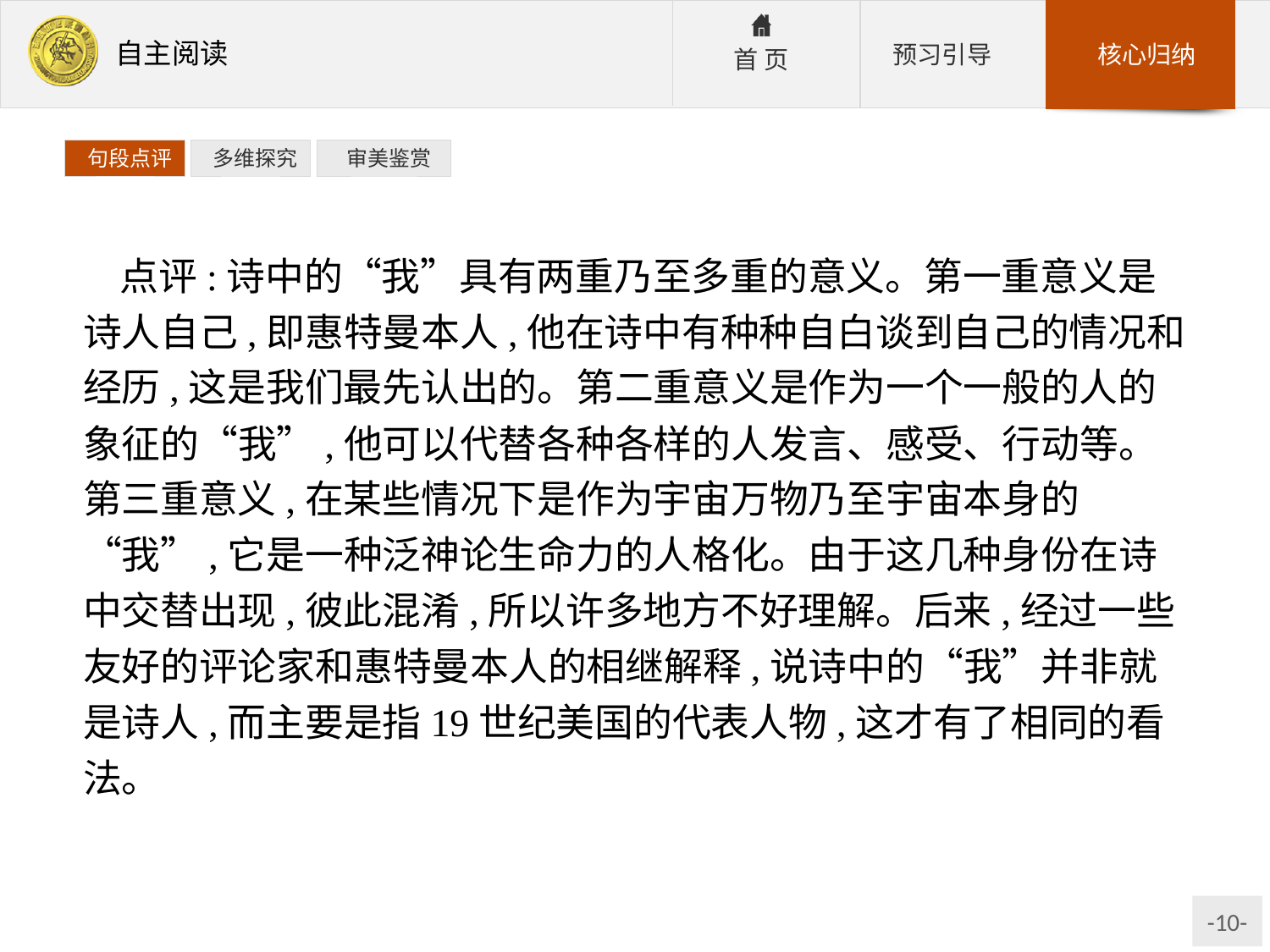

句段点评
 多维探究
 审美鉴赏
点评:诗中的“我”具有两重乃至多重的意义。第一重意义是诗人自己,即惠特曼本人,他在诗中有种种自白谈到自己的情况和经历,这是我们最先认出的。第二重意义是作为一个一般的人的象征的“我”,他可以代替各种各样的人发言、感受、行动等。第三重意义,在某些情况下是作为宇宙万物乃至宇宙本身的“我”,它是一种泛神论生命力的人格化。由于这几种身份在诗中交替出现,彼此混淆,所以许多地方不好理解。后来,经过一些友好的评论家和惠特曼本人的相继解释,说诗中的“我”并非就是诗人,而主要是指19世纪美国的代表人物,这才有了相同的看法。